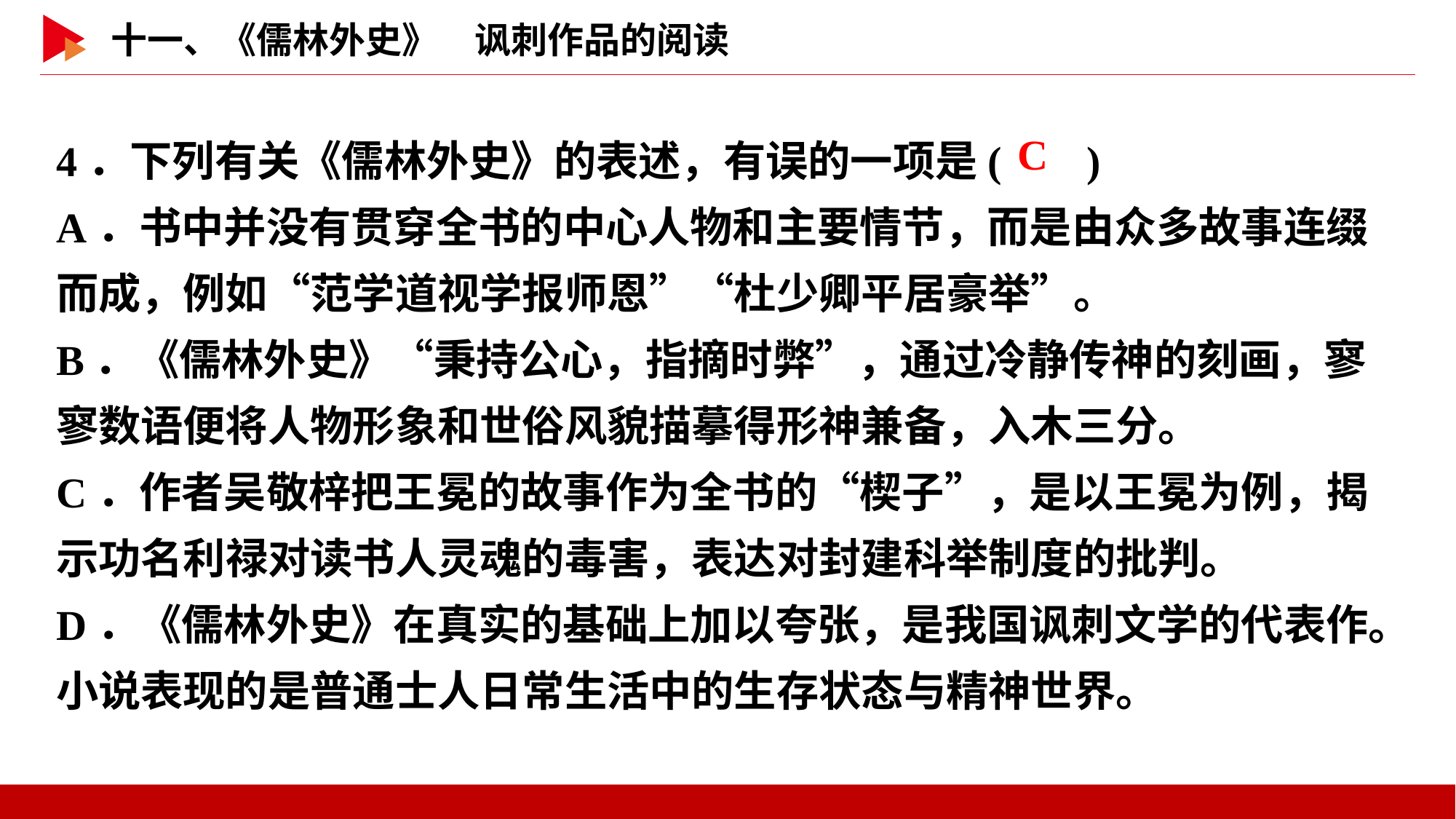

4．下列有关《儒林外史》的表述，有误的一项是(        )
A．书中并没有贯穿全书的中心人物和主要情节，而是由众多故事连缀而成，例如“范学道视学报师恩”“杜少卿平居豪举”。
B．《儒林外史》“秉持公心，指摘时弊”，通过冷静传神的刻画，寥寥数语便将人物形象和世俗风貌描摹得形神兼备，入木三分。
C．作者吴敬梓把王冕的故事作为全书的“楔子”，是以王冕为例，揭示功名利禄对读书人灵魂的毒害，表达对封建科举制度的批判。
D．《儒林外史》在真实的基础上加以夸张，是我国讽刺文学的代表作。小说表现的是普通士人日常生活中的生存状态与精神世界。
   C